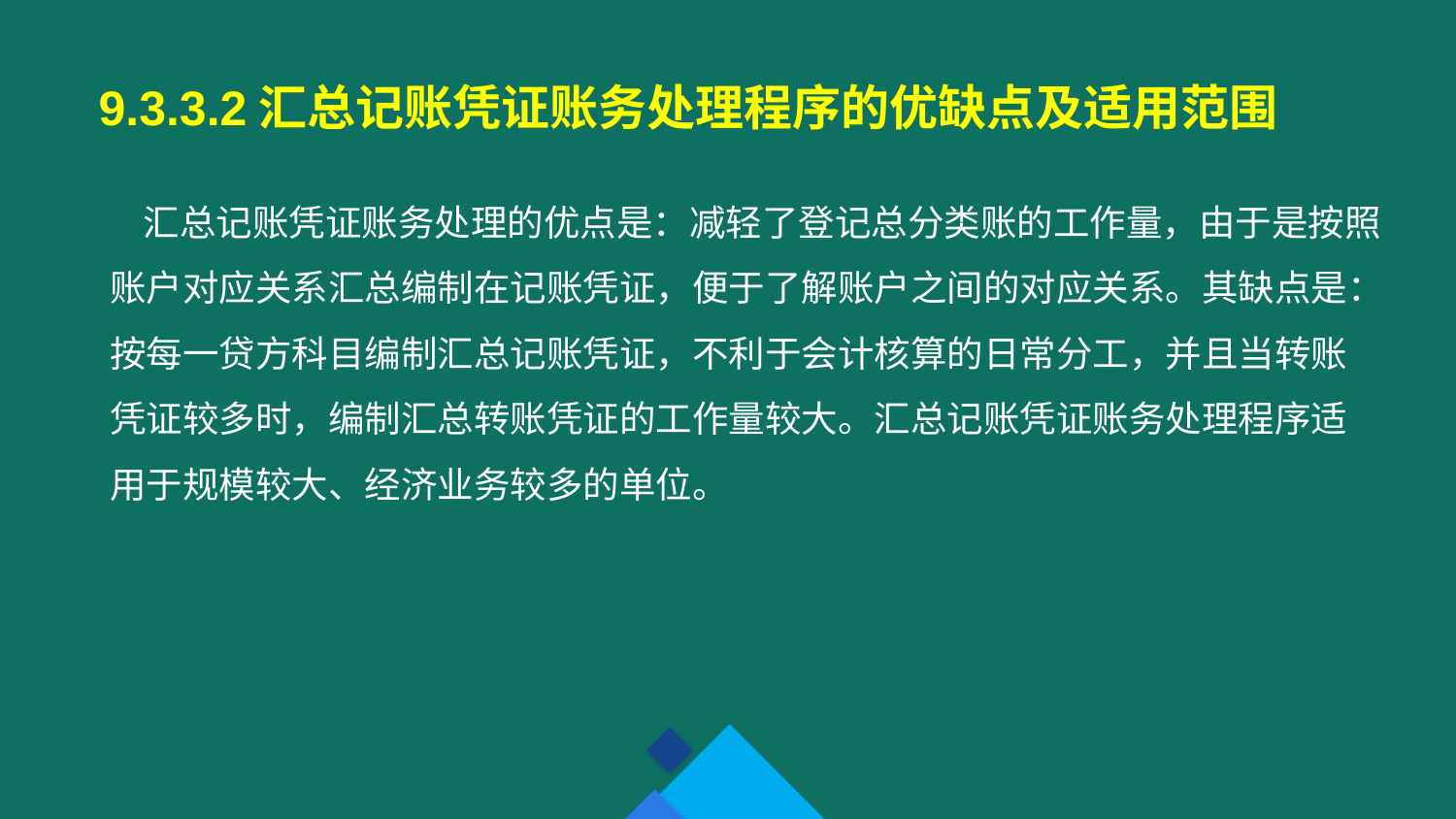

9.3.3.2汇总记账凭证账务处理程序的优缺点及适用范围
   汇总记账凭证账务处理的优点是：减轻了登记总分类账的工作量，由于是按照账户对应关系汇总编制在记账凭证，便于了解账户之间的对应关系。其缺点是：按每一贷方科目编制汇总记账凭证，不利于会计核算的日常分工，并且当转账凭证较多时，编制汇总转账凭证的工作量较大。汇总记账凭证账务处理程序适用于规模较大、经济业务较多的单位。